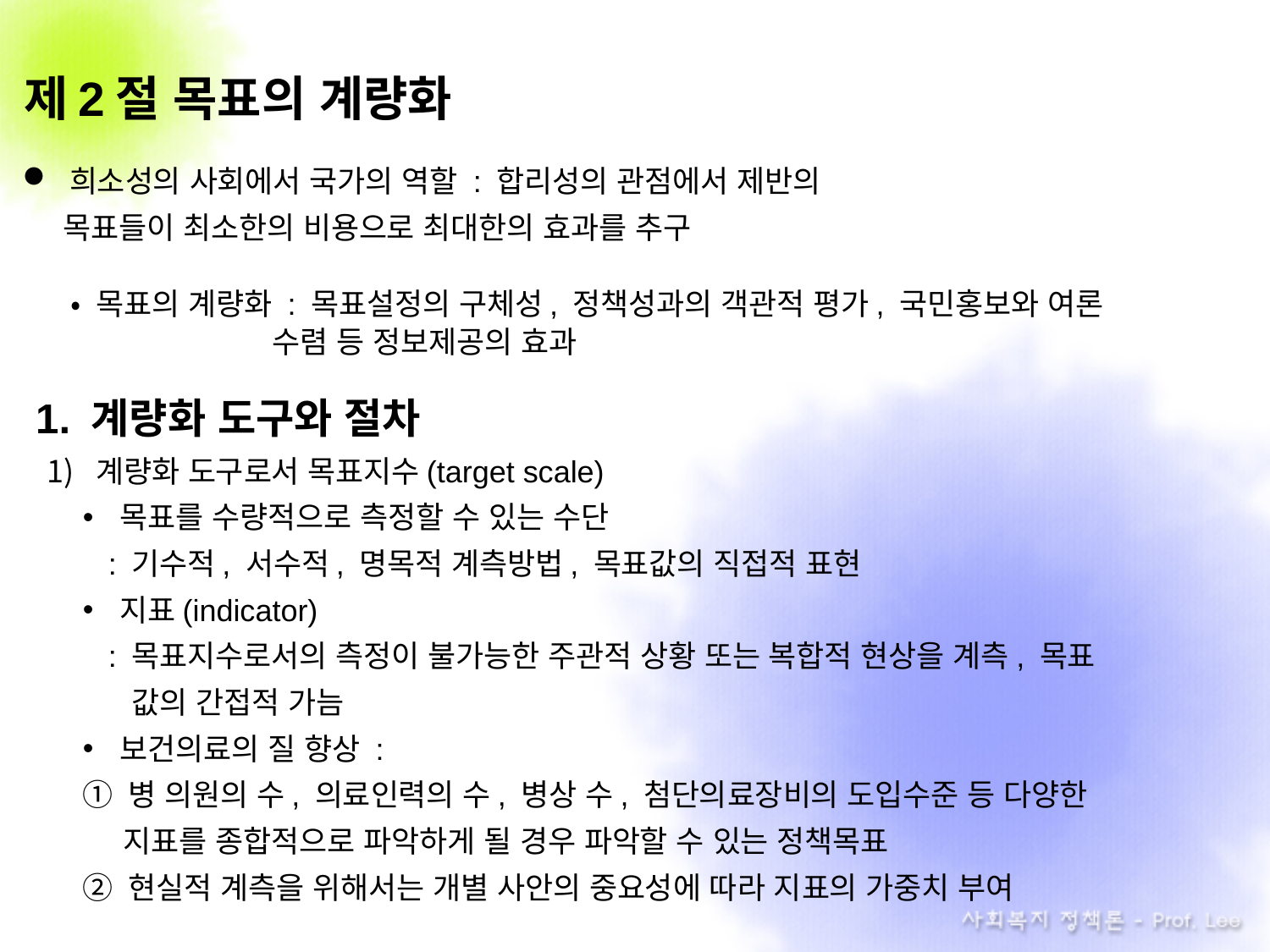

제2절 목표의 계량화

희소성의 사회에서 국가의 역할 : 합리성의 관점에서 제반의
    목표들이 최소한의 비용으로 최대한의 효과를 추구

• 목표의 계량화 : 목표설정의 구체성, 정책성과의 객관적 평가, 국민홍보와 여론
                       수렴 등 정보제공의 효과

1. 계량화 도구와 절차
계량화 도구로서 목표지수(target scale)
목표를 수량적으로 측정할 수 있는 수단
   : 기수적, 서수적, 명목적 계측방법, 목표값의 직접적 표현
지표(indicator)
   : 목표지수로서의 측정이 불가능한 주관적 상황 또는 복합적 현상을 계측, 목표
.    값의 간접적 가늠
보건의료의 질 향상 :
① 병 의원의 수, 의료인력의 수, 병상 수, 첨단의료장비의 도입수준 등 다양한
    지표를 종합적으로 파악하게 될 경우 파악할 수 있는 정책목표
② 현실적 계측을 위해서는 개별 사안의 중요성에 따라 지표의 가중치 부여